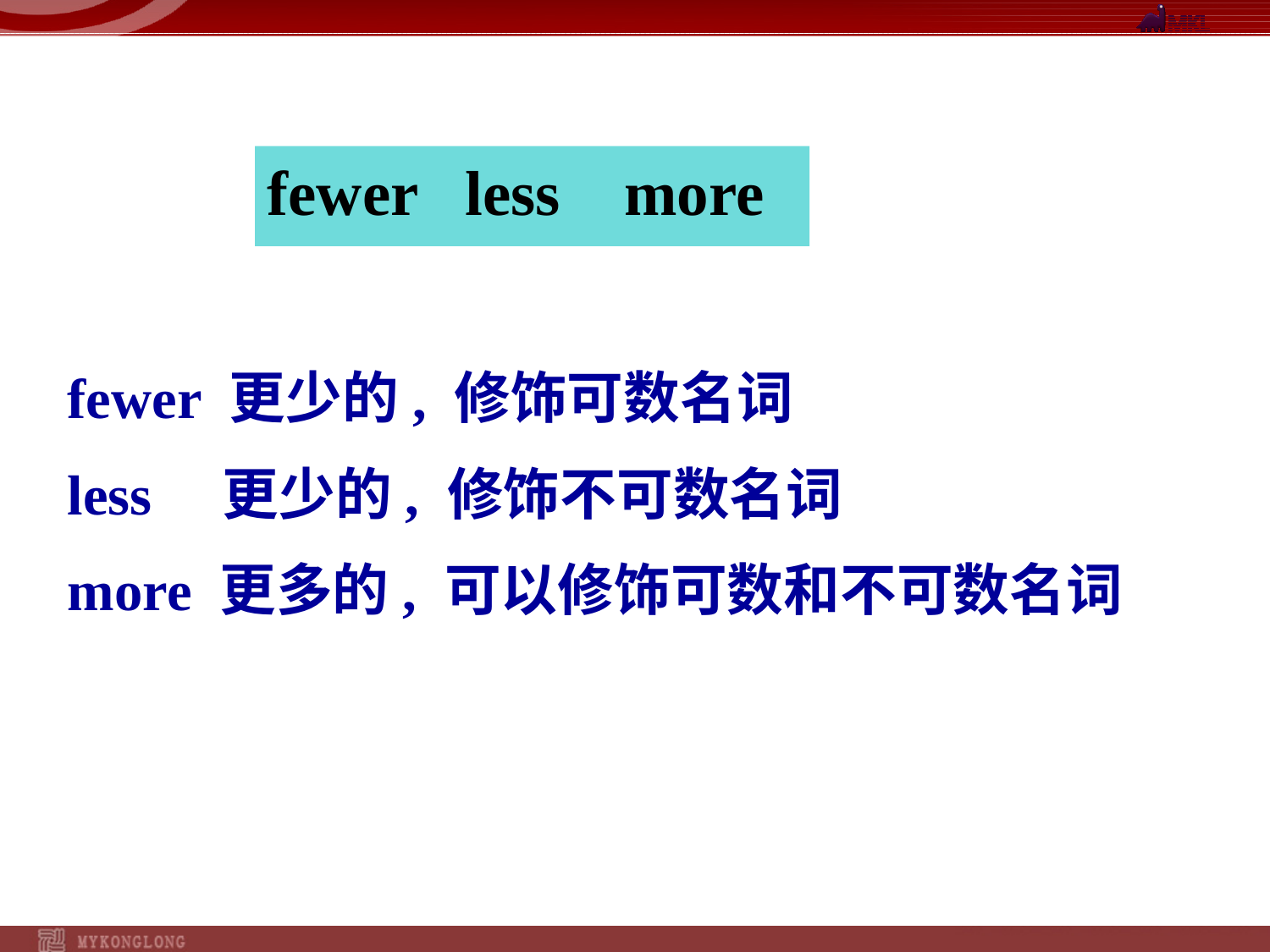

fewer   less    more
fewer 更少的, 修饰可数名词
less    更少的, 修饰不可数名词
more 更多的, 可以修饰可数和不可数名词